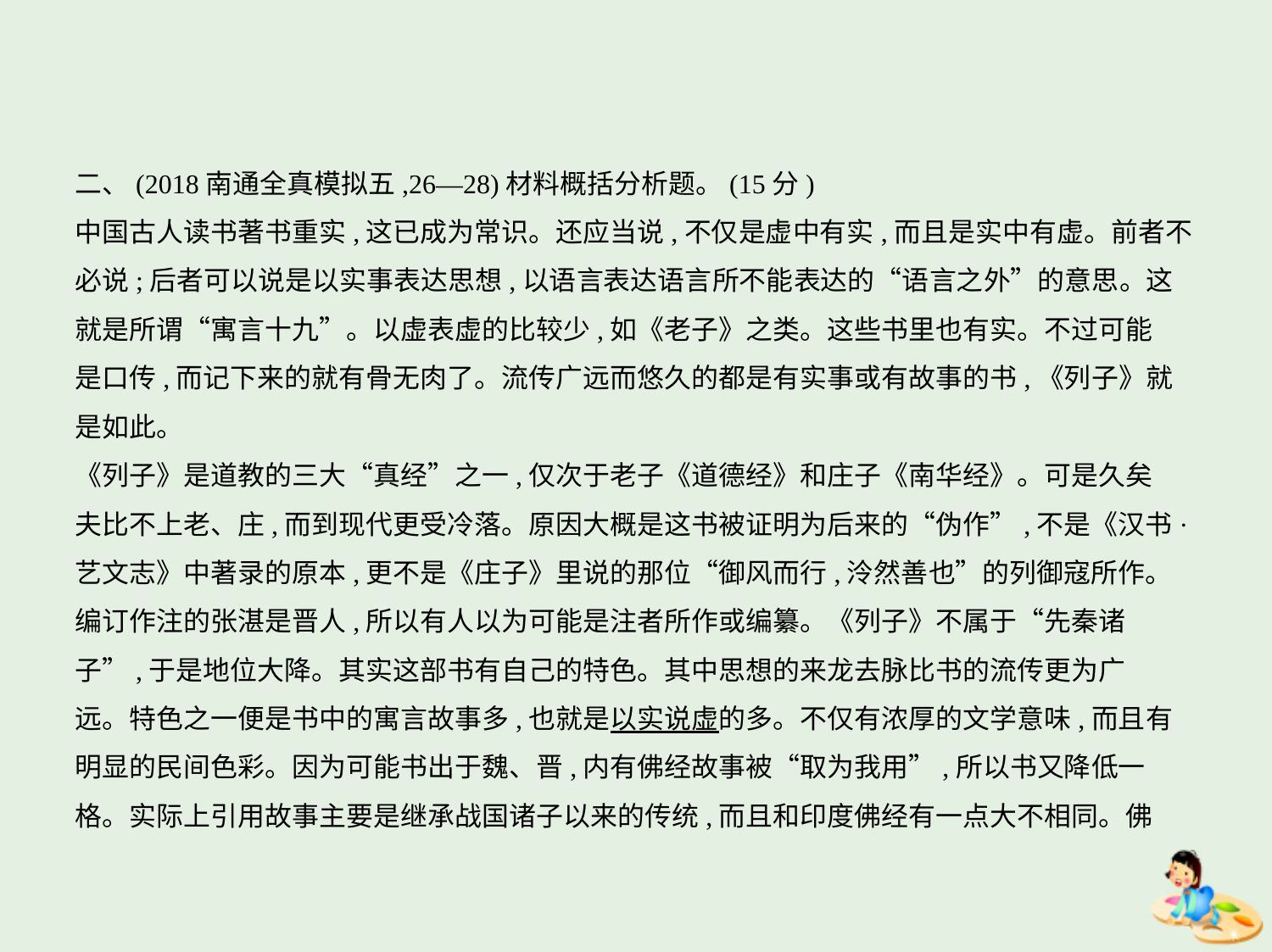

二、(2018南通全真模拟五,26—28)材料概括分析题。(15分)
中国古人读书著书重实,这已成为常识。还应当说,不仅是虚中有实,而且是实中有虚。前者不
必说;后者可以说是以实事表达思想,以语言表达语言所不能表达的“语言之外”的意思。这
就是所谓“寓言十九”。以虚表虚的比较少,如《老子》之类。这些书里也有实。不过可能
是口传,而记下来的就有骨无肉了。流传广远而悠久的都是有实事或有故事的书,《列子》就
是如此。
《列子》是道教的三大“真经”之一,仅次于老子《道德经》和庄子《南华经》。可是久矣
夫比不上老、庄,而到现代更受冷落。原因大概是这书被证明为后来的“伪作”,不是《汉书·
艺文志》中著录的原本,更不是《庄子》里说的那位“御风而行,泠然善也”的列御寇所作。
编订作注的张湛是晋人,所以有人以为可能是注者所作或编纂。《列子》不属于“先秦诸
子”,于是地位大降。其实这部书有自己的特色。其中思想的来龙去脉比书的流传更为广
远。特色之一便是书中的寓言故事多,也就是以实说虚的多。不仅有浓厚的文学意味,而且有
明显的民间色彩。因为可能书出于魏、晋,内有佛经故事被“取为我用”,所以书又降低一
格。实际上引用故事主要是继承战国诸子以来的传统,而且和印度佛经有一点大不相同。佛